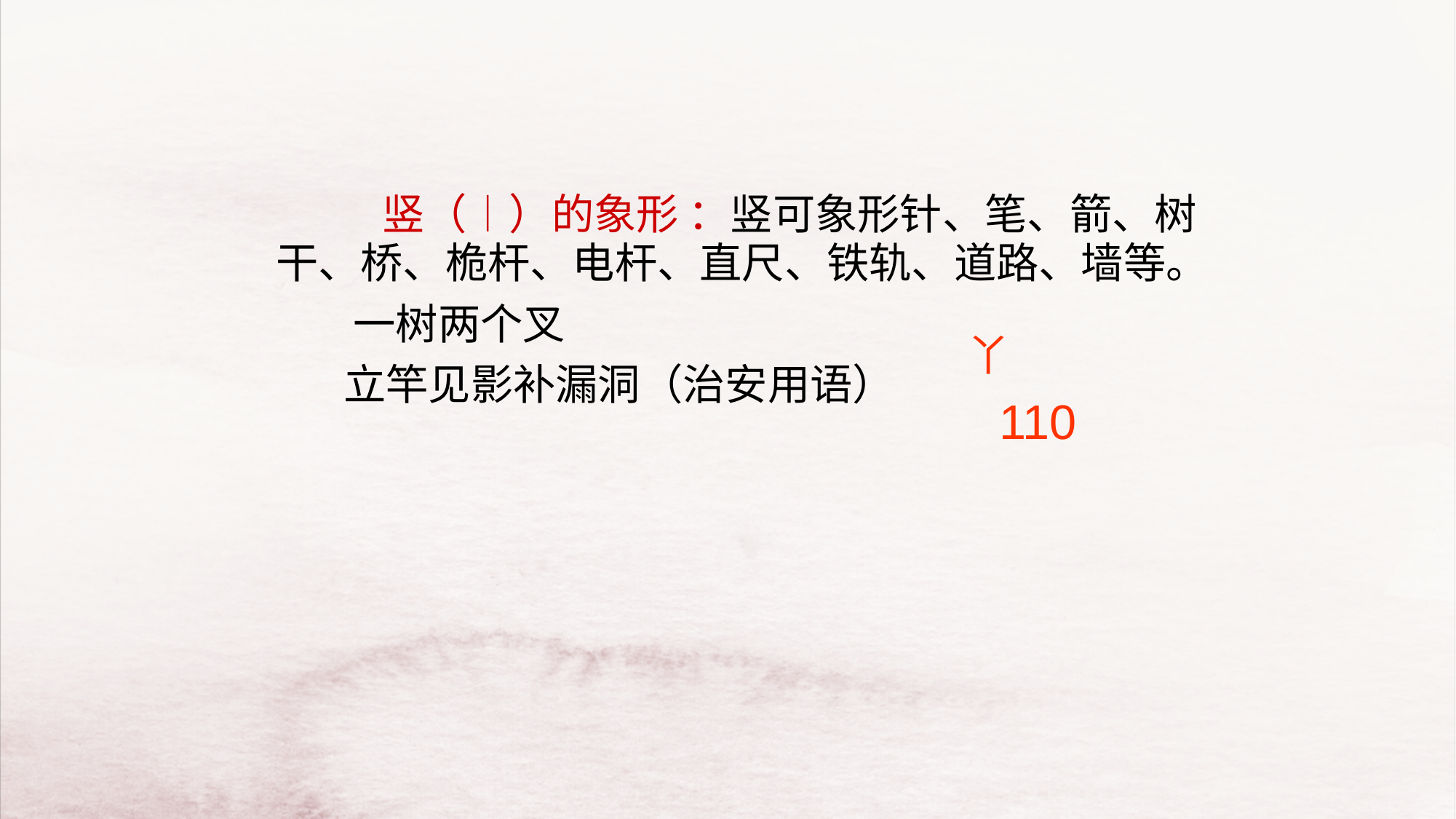

竖（︱）的象形 ：竖可象形针、笔、箭、树干、桥、桅杆、电杆、直尺、铁轨、道路、墙等。
          一树两个叉
         立竿见影补漏洞（治安用语）

丫
110